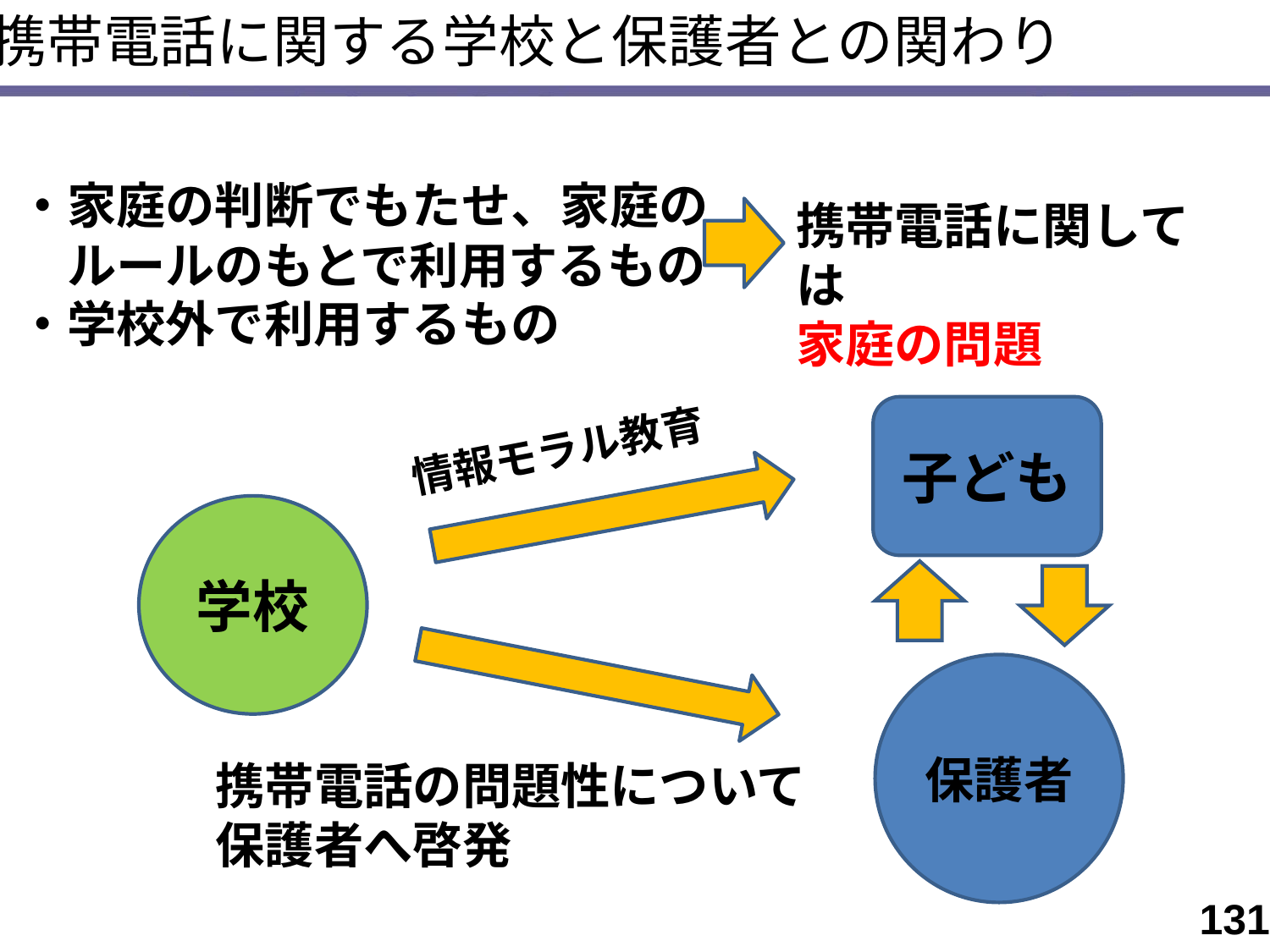

携帯電話に関する学校と保護者との関わり
・家庭の判断でもたせ、家庭の
　ルールのもとで利用するもの
・学校外で利用するもの
携帯電話に関しては
家庭の問題

子ども
情報モラル教育

学校

保護者
携帯電話の問題性について
保護者へ啓発
131